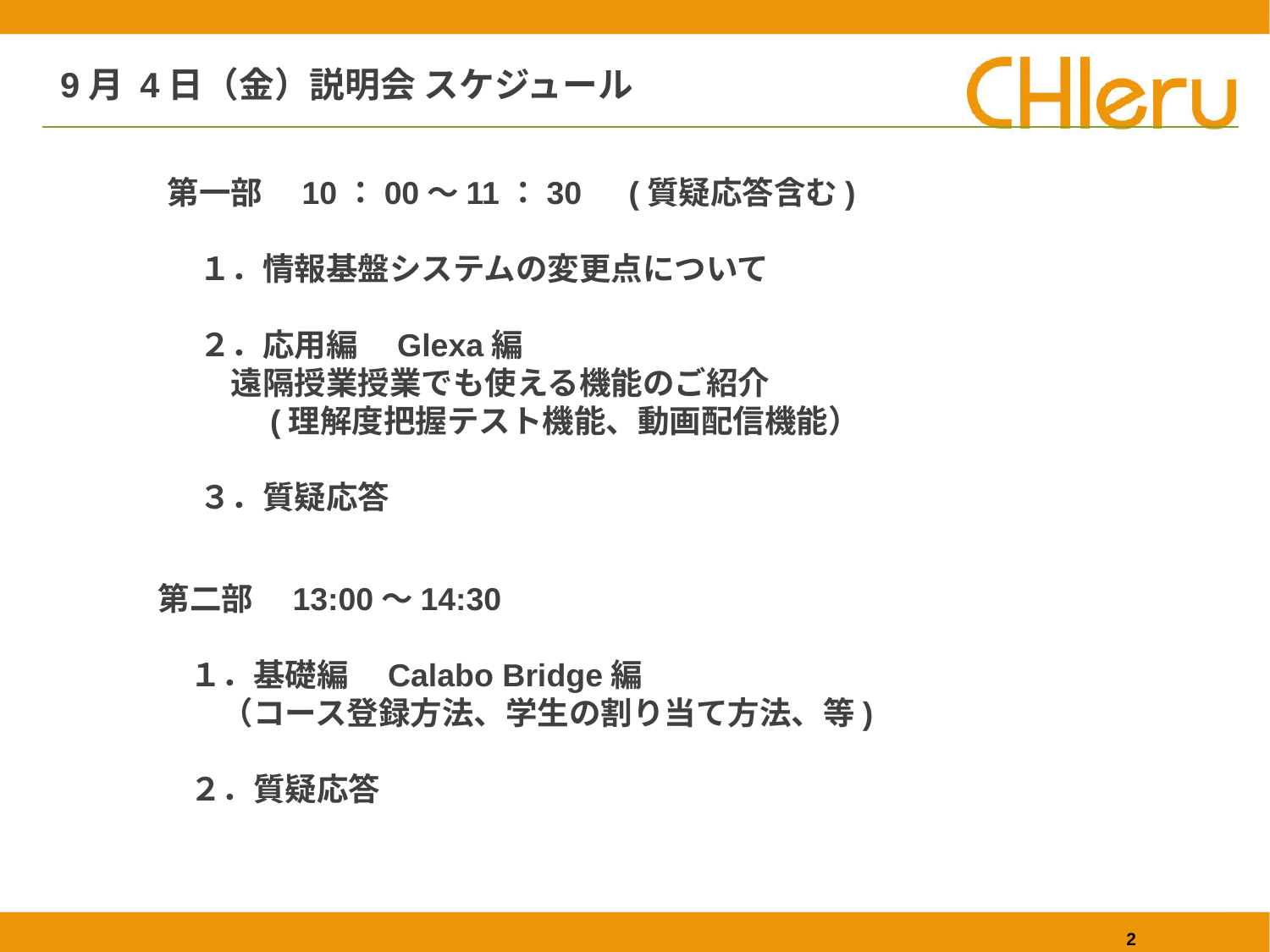

9月 4日（金）説明会 スケジュール

第一部　10：00～11：30　(質疑応答含む)
　１．情報基盤システムの変更点について
　２．応用編　Glexa編
　　遠隔授業授業でも使える機能のご紹介
　　　(理解度把握テスト機能、動画配信機能）

　３．質疑応答
# 第二部　13:00～14:30 　１．基礎編　Calabo Bridge編 　　（コース登録方法、学生の割り当て方法、等) 　２．質疑応答
2